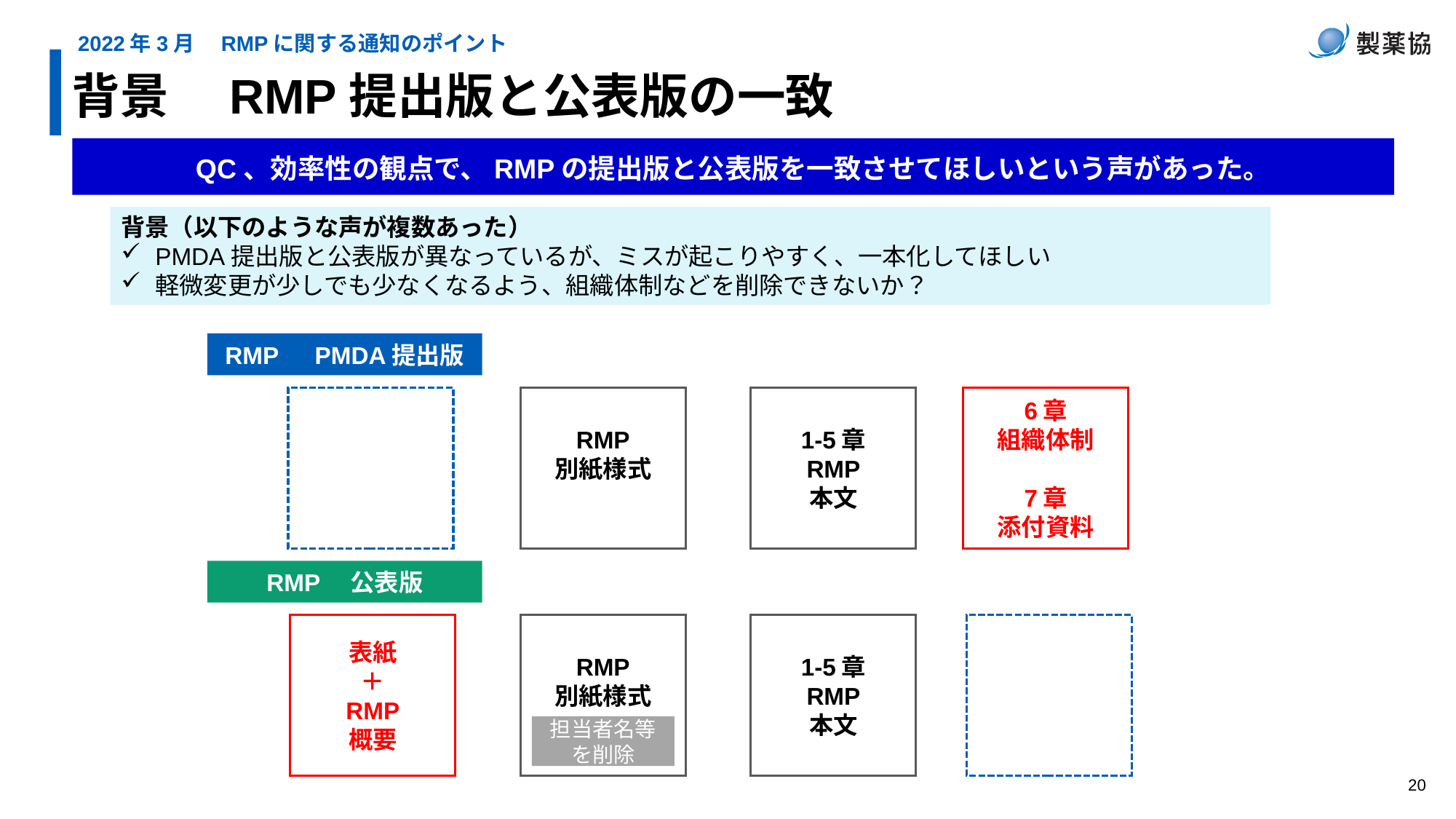

2022年3月　RMPに関する通知のポイント
背景　RMP提出版と公表版の一致
QC、効率性の観点で、RMPの提出版と公表版を一致させてほしいという声があった。
背景（以下のような声が複数あった）
PMDA提出版と公表版が異なっているが、ミスが起こりやすく、一本化してほしい
軽微変更が少しでも少なくなるよう、組織体制などを削除できないか？
RMP　PMDA提出版

RMP
別紙様式

1-5章
RMP
本文
6章
組織体制

7章
添付資料
RMP　公表版
表紙
＋
RMP
概要
RMP
別紙様式

1-5章
RMP
本文

担当者名等
を削除